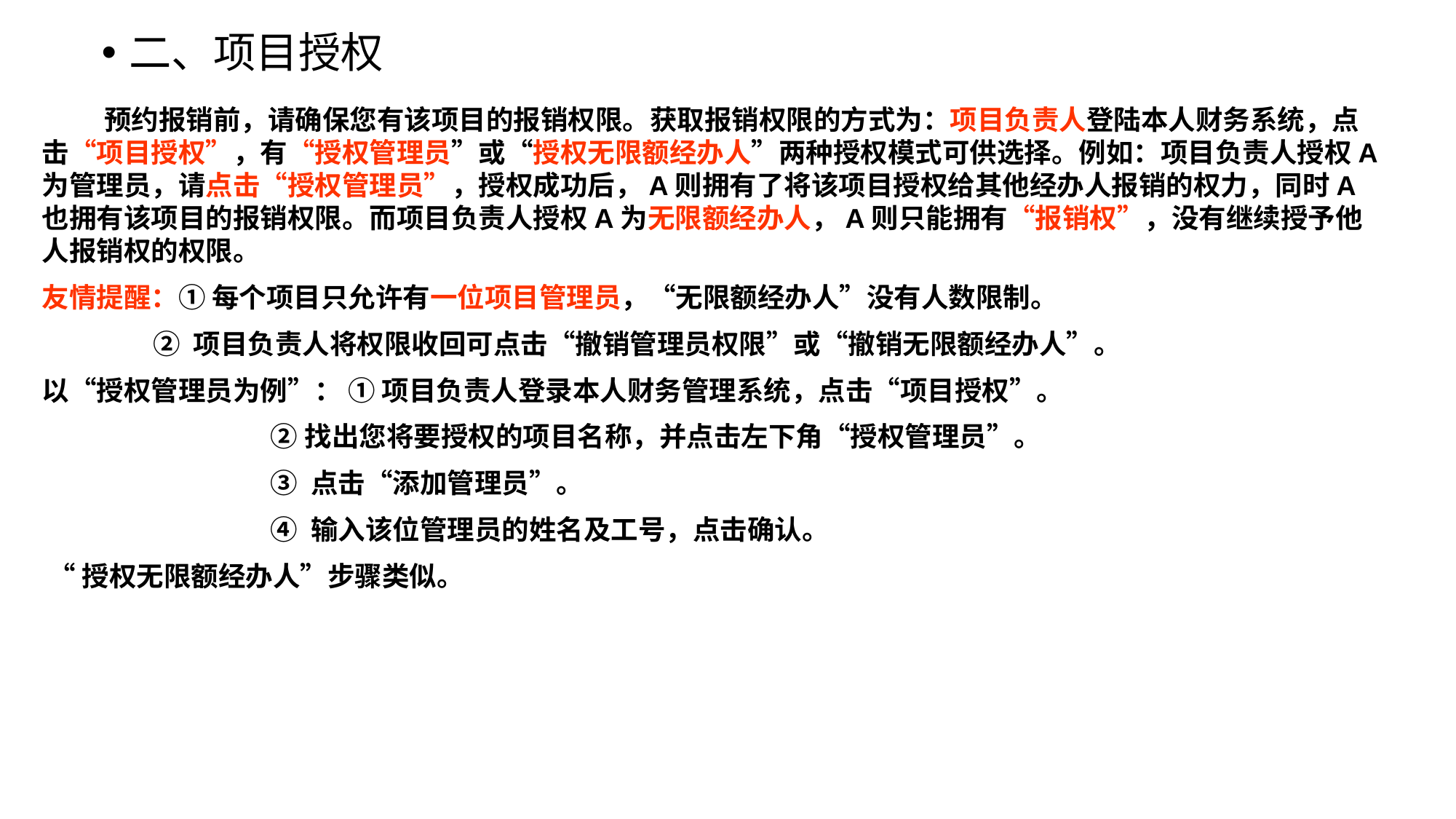

二、项目授权
#
         预约报销前，请确保您有该项目的报销权限。获取报销权限的方式为：项目负责人登陆本人财务系统，点击“项目授权”，有“授权管理员”或“授权无限额经办人”两种授权模式可供选择。例如：项目负责人授权A为管理员，请点击“授权管理员”，授权成功后，A则拥有了将该项目授权给其他经办人报销的权力，同时A也拥有该项目的报销权限。而项目负责人授权A为无限额经办人，A则只能拥有“报销权”，没有继续授予他人报销权的权限。
友情提醒：① 每个项目只允许有一位项目管理员，“无限额经办人”没有人数限制。
                  ② 项目负责人将权限收回可点击“撤销管理员权限”或“撤销无限额经办人”。
以“授权管理员为例”： ① 项目负责人登录本人财务管理系统，点击“项目授权”。
                                     ②找出您将要授权的项目名称，并点击左下角“授权管理员”。
                                     ③ 点击“添加管理员”。
                                     ④ 输入该位管理员的姓名及工号，点击确认。
 “授权无限额经办人”步骤类似。